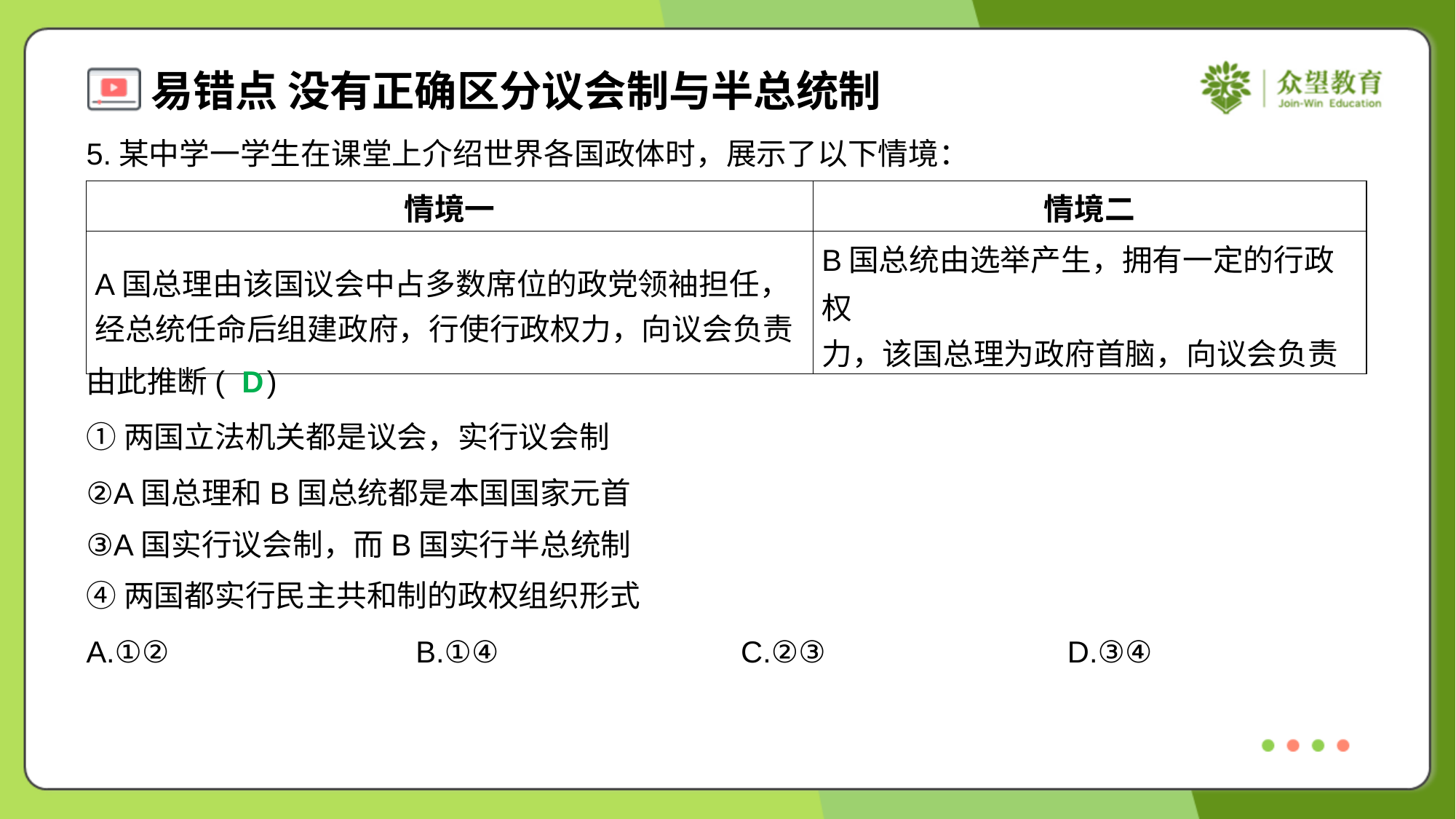

5.某中学一学生在课堂上介绍世界各国政体时，展示了以下情境：
| 情境一 | 情境二 |
| --- | --- |
| A国总理由该国议会中占多数席位的政党领袖担任， 经总统任命后组建政府，行使行政权力，向议会负责 | B国总统由选举产生，拥有一定的行政权 力，该国总理为政府首脑，向议会负责 |
由此推断(     )
D
①两国立法机关都是议会，实行议会制
②A国总理和B国总统都是本国国家元首
③A国实行议会制，而B国实行半总统制
④两国都实行民主共和制的政权组织形式
A.①②	B.①④	C.②③	D.③④